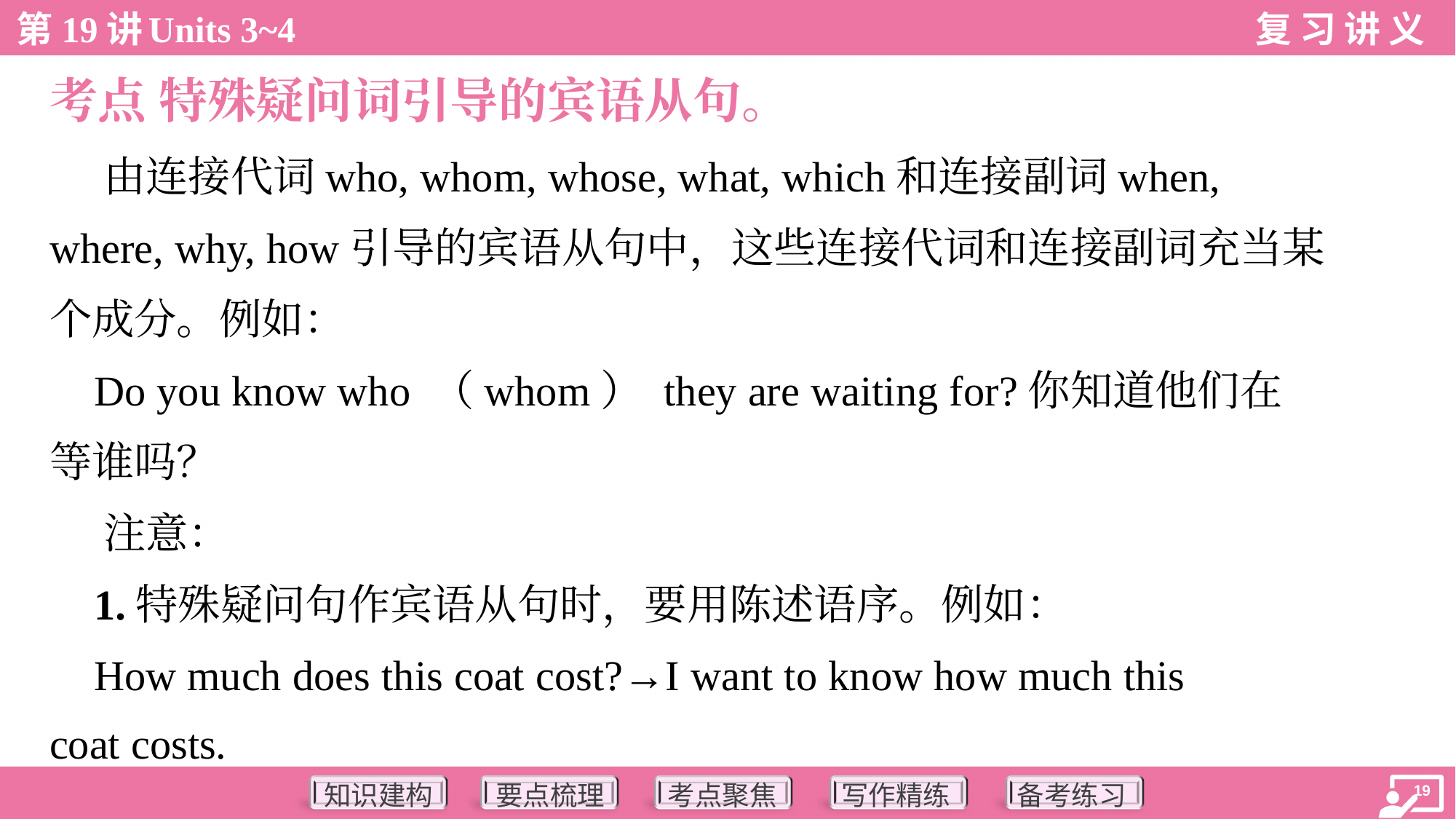

考点 特殊疑问词引导的宾语从句。
    由连接代词who, whom, whose, what, which和连接副词when,
where, why, how引导的宾语从句中，这些连接代词和连接副词充当某
个成分。例如：
    Do you know who （whom） they are waiting for?你知道他们在
等谁吗？
    注意：
    1.特殊疑问句作宾语从句时，要用陈述语序。例如：
    How much does this coat cost?→I want to know how much this
coat costs.